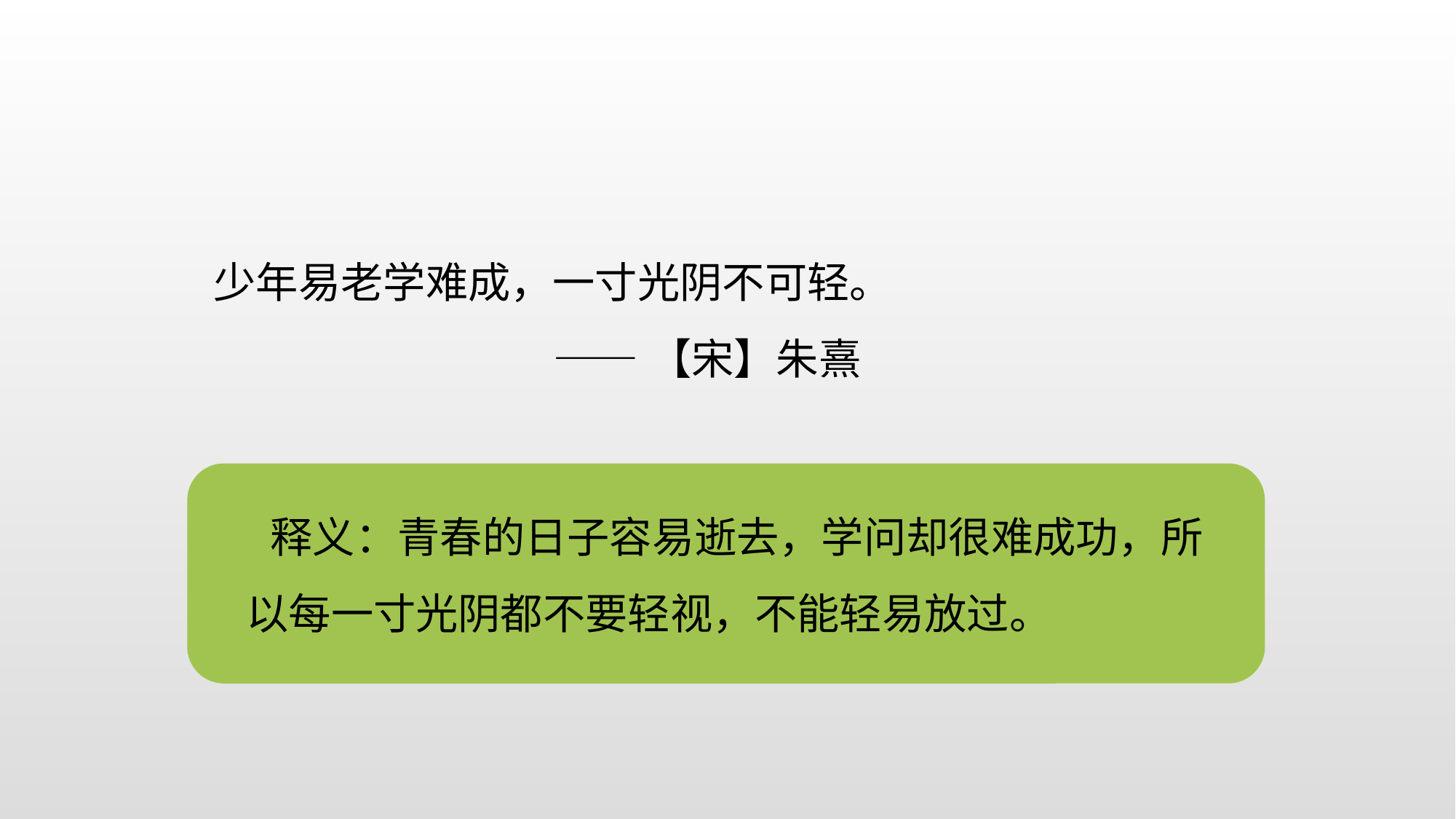

少年易老学难成，一寸光阴不可轻。
                                    ——【宋】朱熹

释义：青春的日子容易逝去，学问却很难成功，所以每一寸光阴都不要轻视，不能轻易放过。